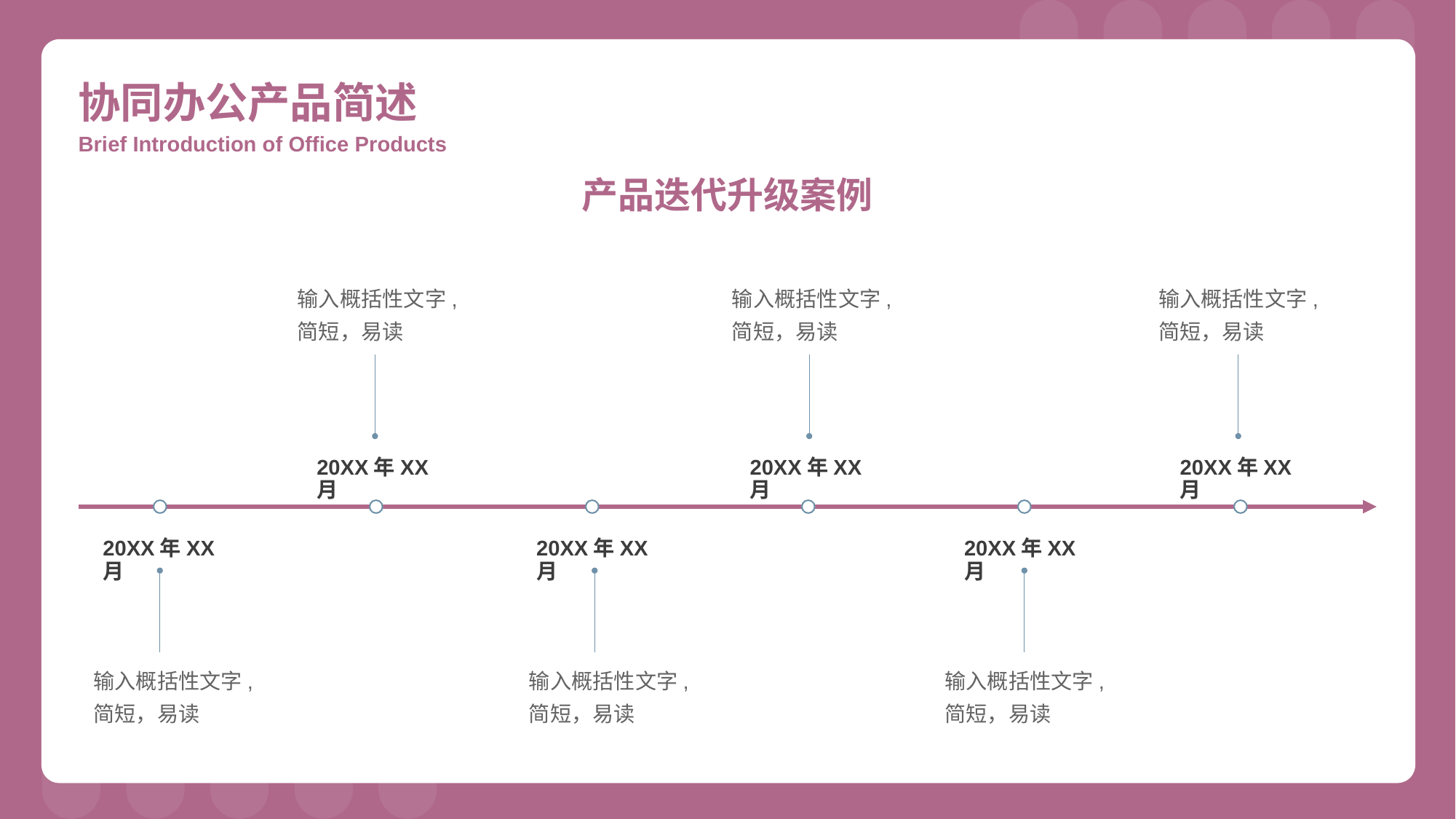

协同办公产品简述
Brief Introduction of Office Products
产品迭代升级案例
输入概括性文字,简短，易读
输入概括性文字,简短，易读
输入概括性文字,简短，易读
20XX年XX月
20XX年XX月
20XX年XX月

20XX年XX月
20XX年XX月
20XX年XX月
输入概括性文字,简短，易读
输入概括性文字,简短，易读
输入概括性文字,简短，易读